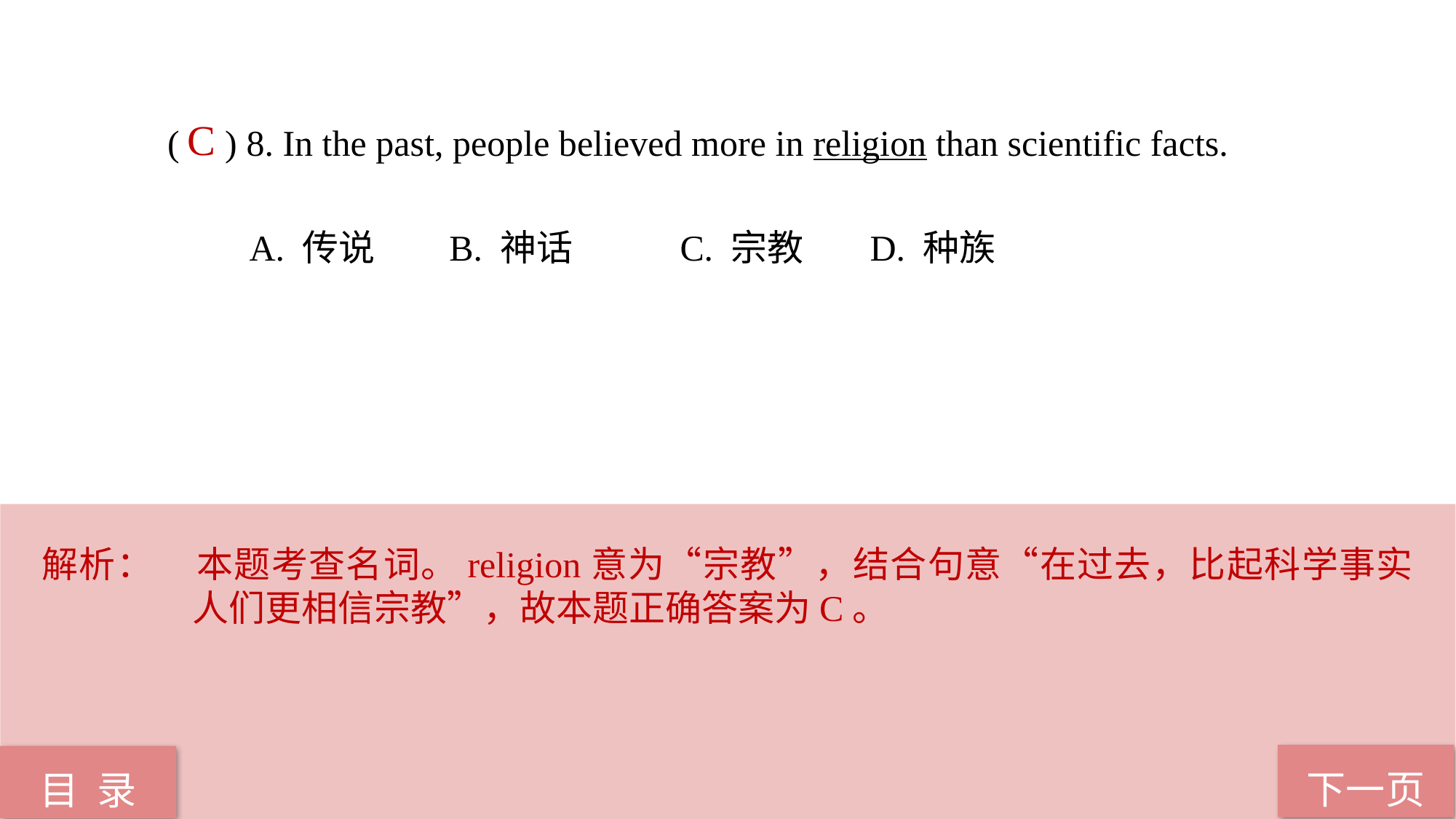

(     ) 8. In the past, people believed more in religion than scientific facts.

         A. 传说        B. 神话            C. 宗教       D. 种族
C
解析：	本题考查名词。religion意为“宗教”，结合句意“在过去，比起科学事实人们更相信宗教”，故本题正确答案为C。